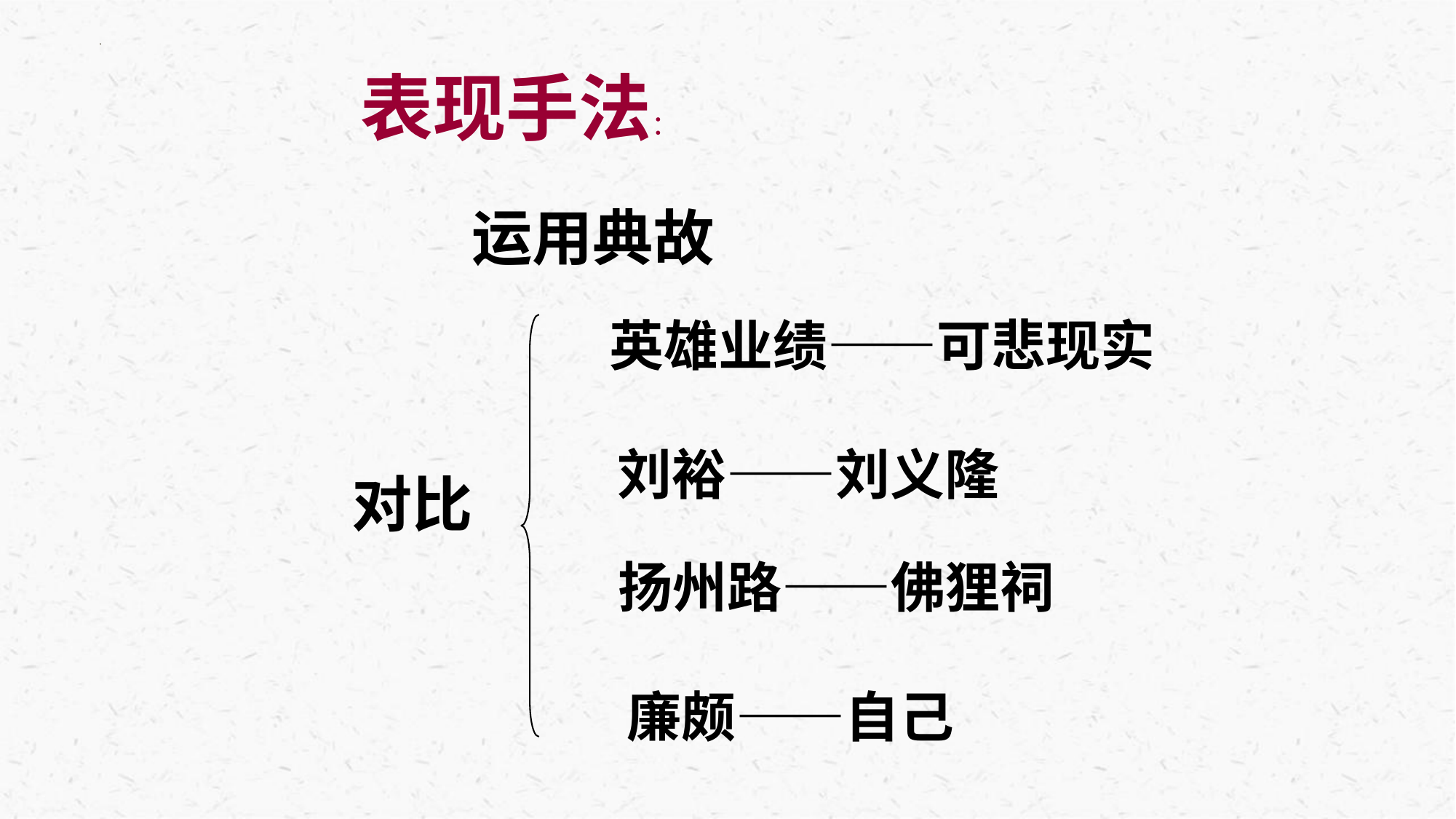

表现手法：
运用典故
英雄业绩——可悲现实

刘裕——刘义隆
对比
扬州路——佛狸祠
廉颇——自己